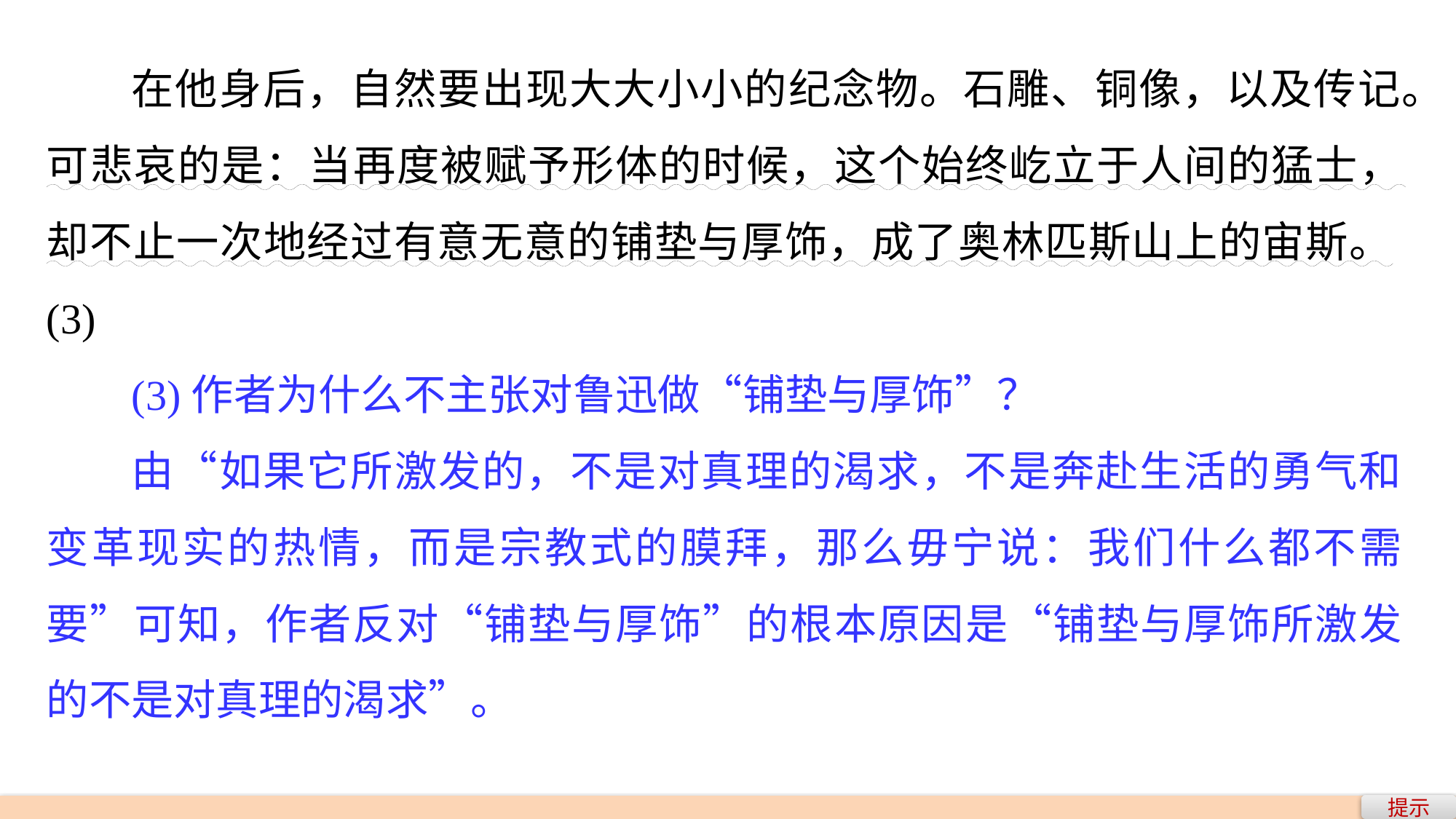

在他身后，自然要出现大大小小的纪念物。石雕、铜像，以及传记。可悲哀的是：当再度被赋予形体的时候，这个始终屹立于人间的猛士，却不止一次地经过有意无意的铺垫与厚饰，成了奥林匹斯山上的宙斯。(3)
(3)作者为什么不主张对鲁迅做“铺垫与厚饰”？
由“如果它所激发的，不是对真理的渴求，不是奔赴生活的勇气和变革现实的热情，而是宗教式的膜拜，那么毋宁说：我们什么都不需要”可知，作者反对“铺垫与厚饰”的根本原因是“铺垫与厚饰所激发的不是对真理的渴求”。
提示